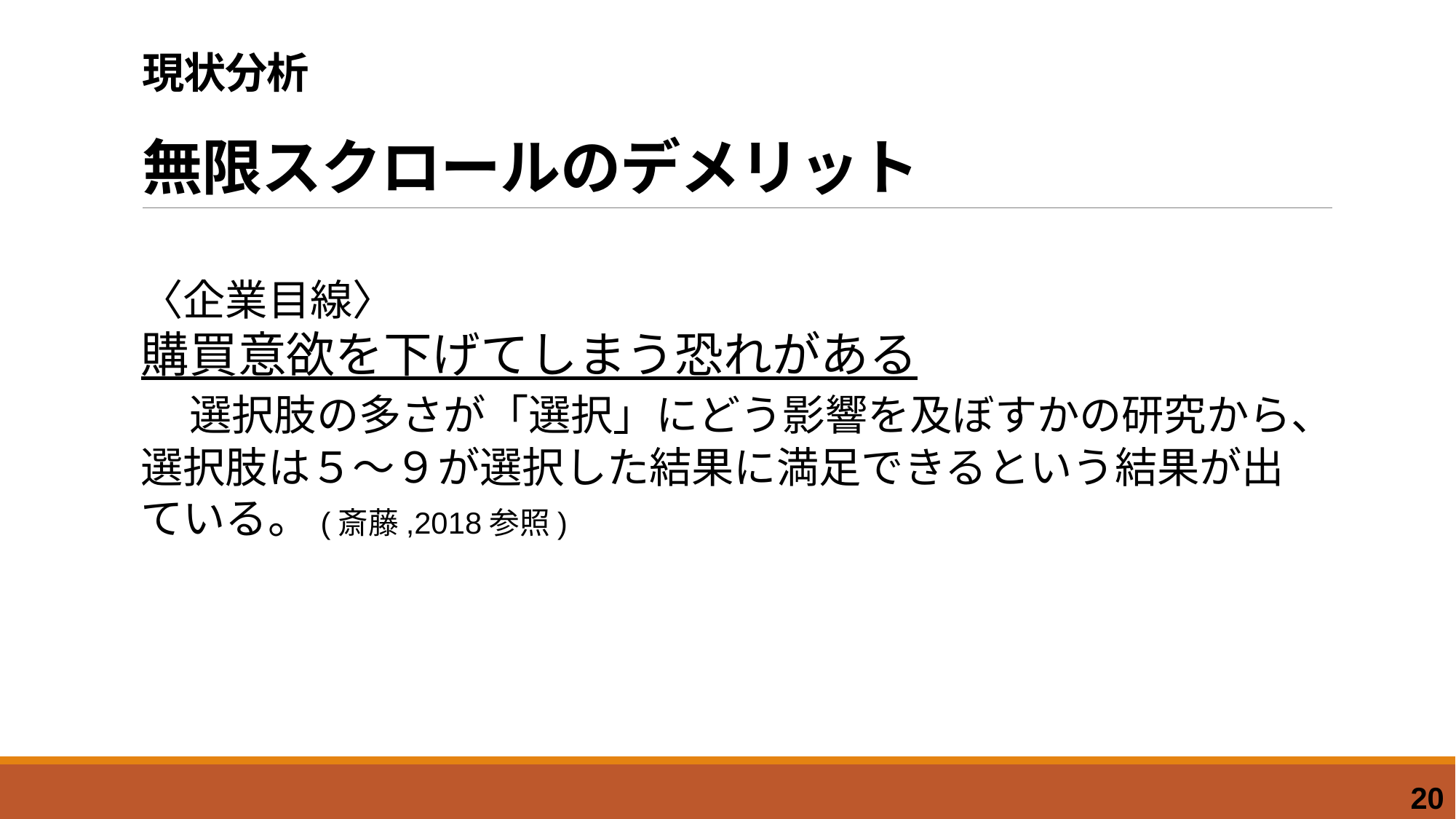

# 現状分析 無限スクロールのデメリット
〈企業目線〉
購買意欲を下げてしまう恐れがある
　選択肢の多さが「選択」にどう影響を及ぼすかの研究から、選択肢は５〜９が選択した結果に満足できるという結果が出ている。(斎藤,2018参照)

20